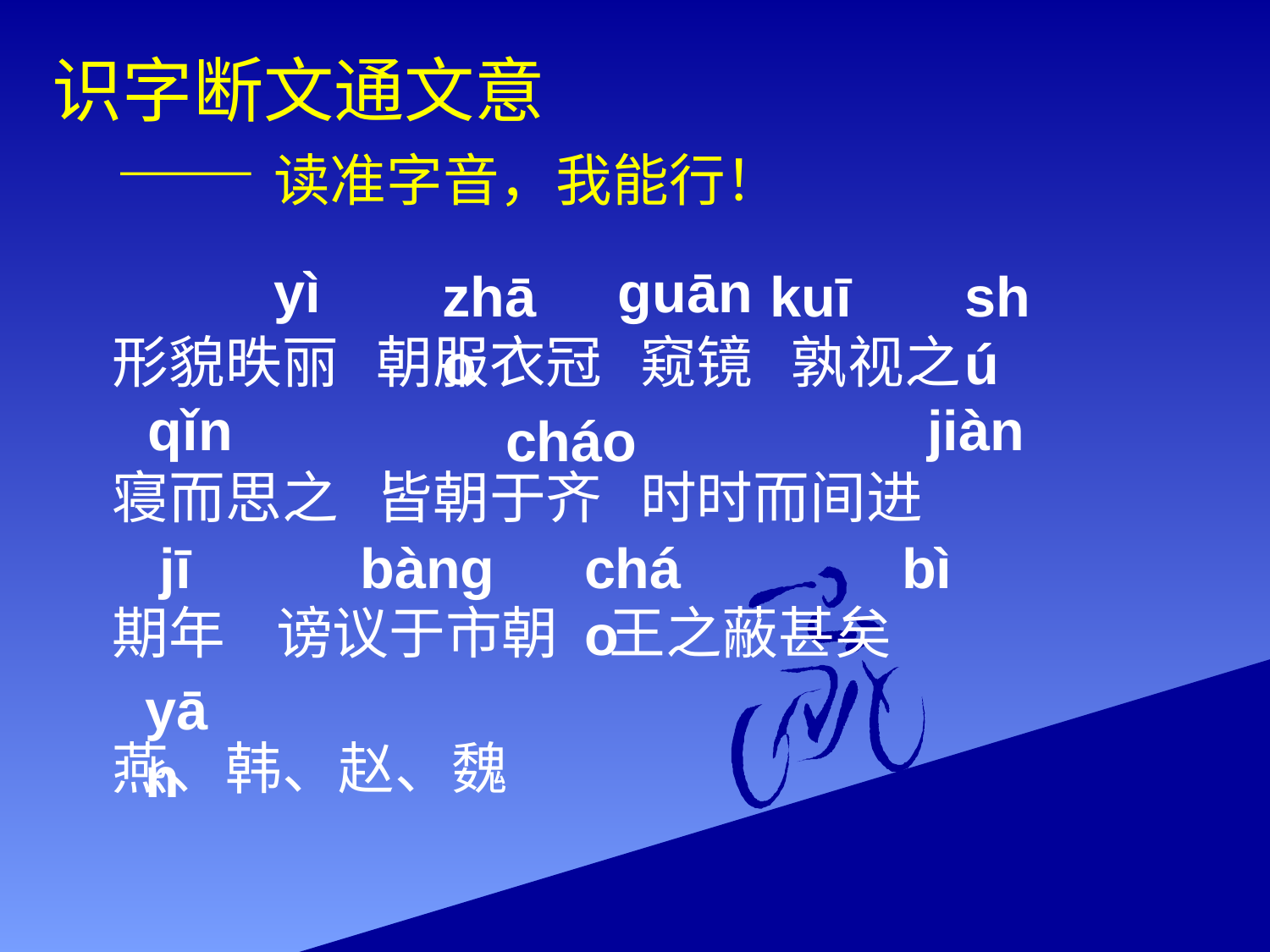

识字断文通文意
    ——读准字音，我能行！
ɡuān
yì
kuī
zhāo
shú
    形貌昳丽   朝服衣冠   窥镜   孰视之

    寝而思之   皆朝于齐   时时而间进

    期年    谤议于市朝    王之蔽甚矣

    燕、韩、赵、魏
jiàn
qǐn
cháo
jī
bì
bànɡ
cháo
yān